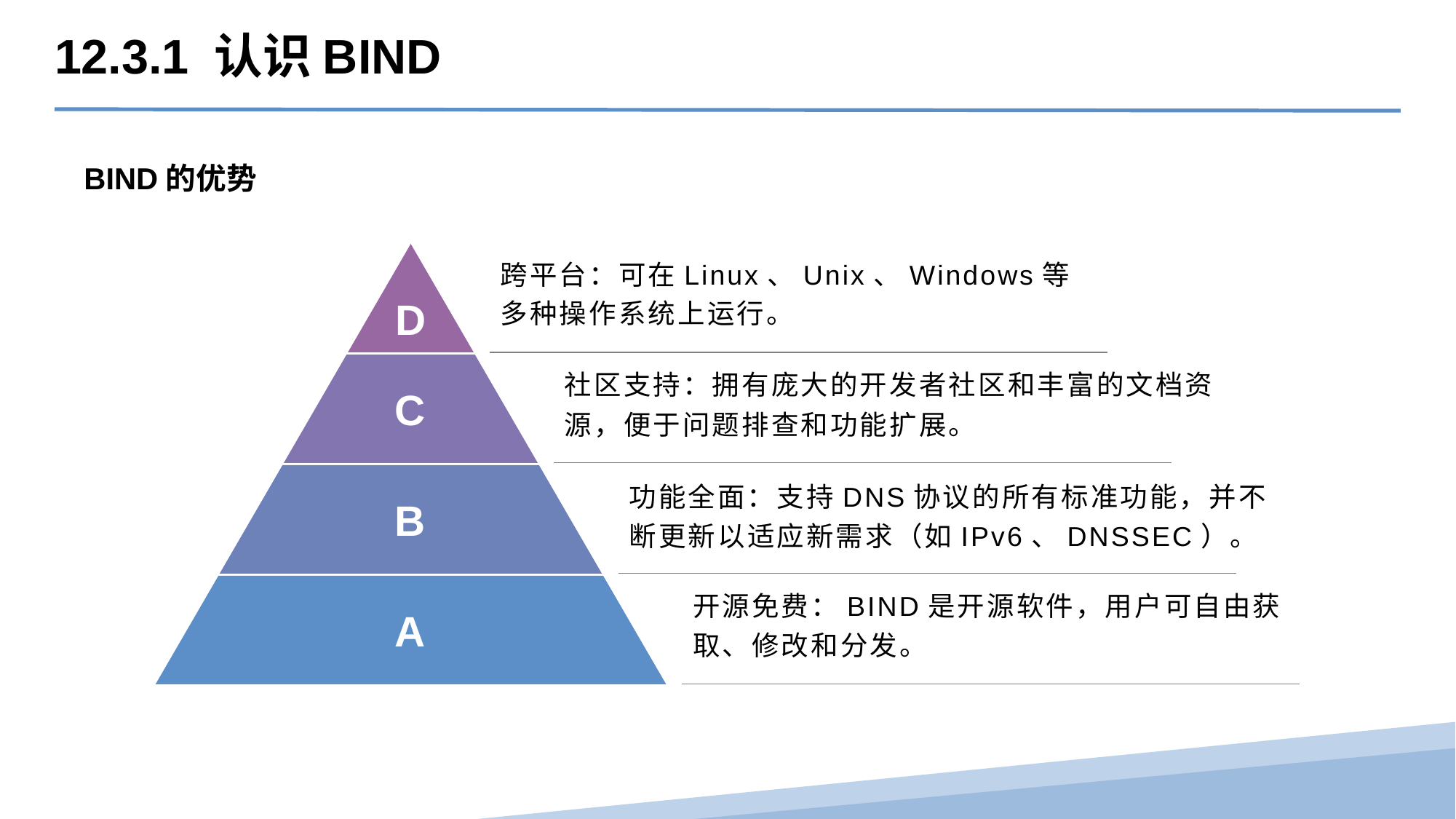

12.3.1 认识BIND
BIND的优势

跨平台：可在Linux、Unix、Windows等多种操作系统上运行。
D

C
社区支持：拥有庞大的开发者社区和丰富的文档资源，便于问题排查和功能扩展。

B
功能全面：支持DNS协议的所有标准功能，并不断更新以适应新需求（如IPv6、DNSSEC）。

A
开源免费：BIND是开源软件，用户可自由获取、修改和分发。